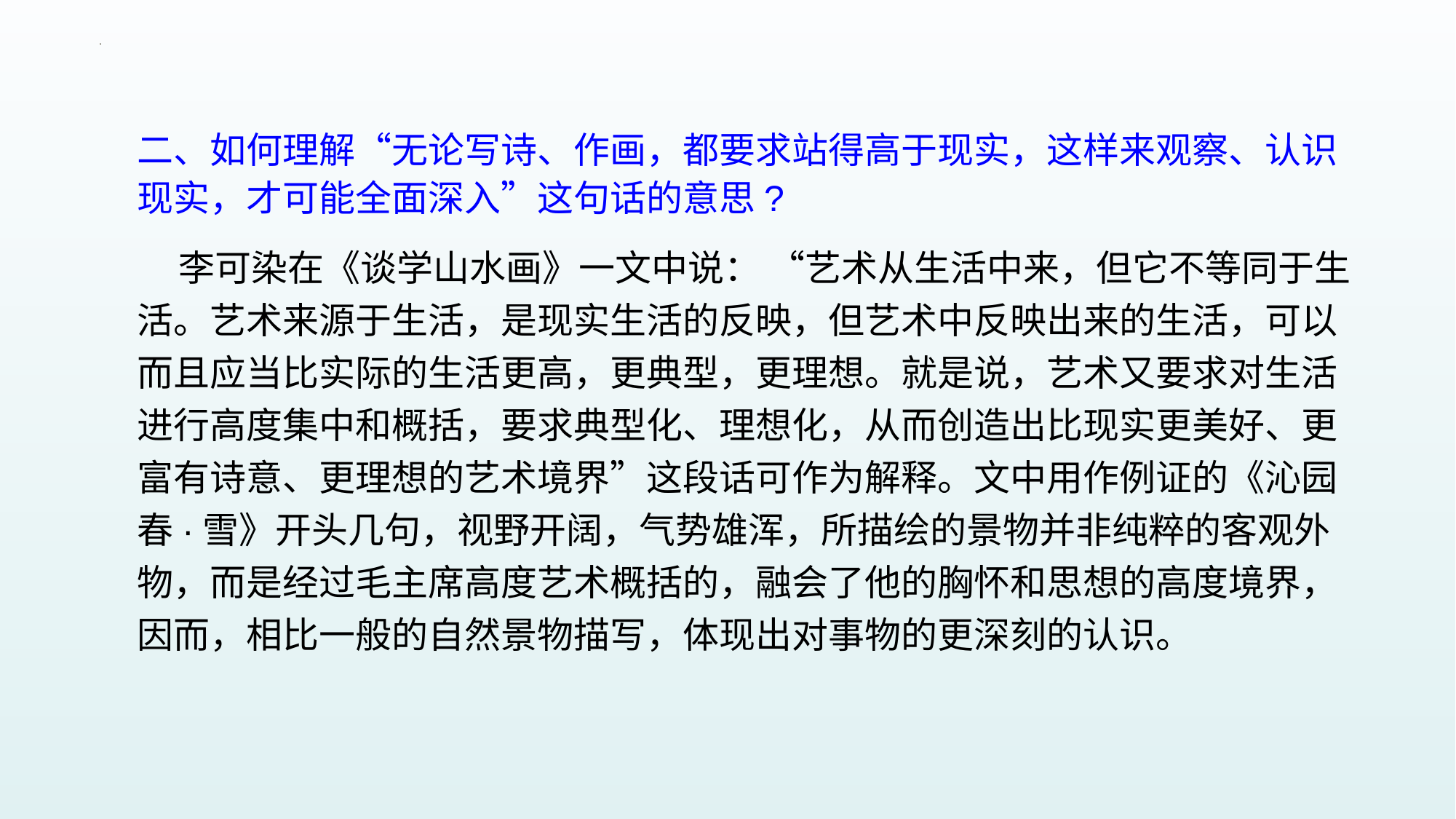

二、如何理解“无论写诗、作画，都要求站得高于现实，这样来观察、认识现实，才可能全面深入”这句话的意思?

    李可染在《谈学山水画》一文中说： “艺术从生活中来，但它不等同于生活。艺术来源于生活，是现实生活的反映，但艺术中反映出来的生活，可以而且应当比实际的生活更高，更典型，更理想。就是说，艺术又要求对生活进行高度集中和概括，要求典型化、理想化，从而创造出比现实更美好、更富有诗意、更理想的艺术境界”这段话可作为解释。文中用作例证的《沁园春·雪》开头几句，视野开阔，气势雄浑，所描绘的景物并非纯粹的客观外物，而是经过毛主席高度艺术概括的，融会了他的胸怀和思想的高度境界，因而，相比一般的自然景物描写，体现出对事物的更深刻的认识。